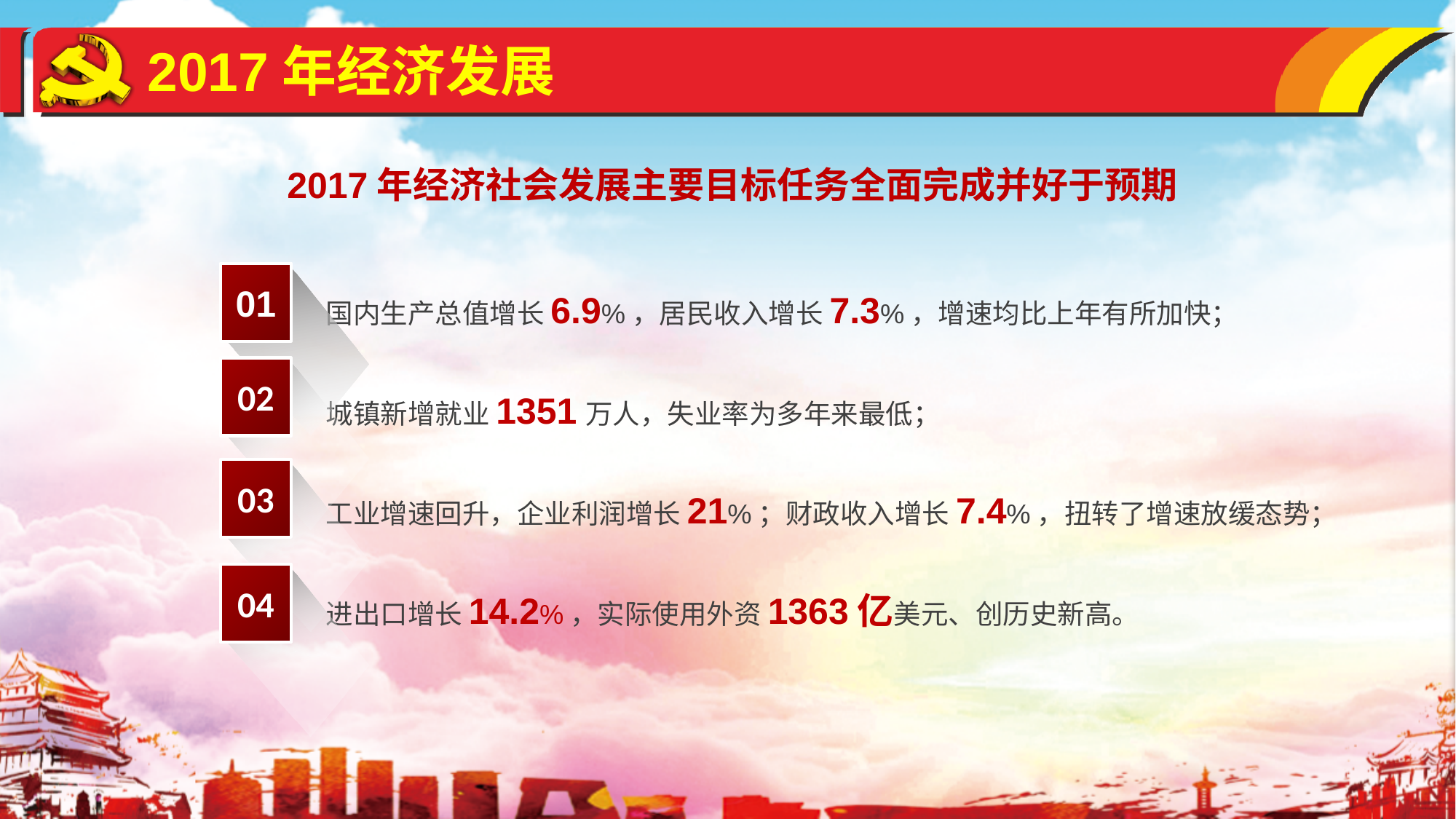

2017年经济发展
2017年经济社会发展主要目标任务全面完成并好于预期
国内生产总值增长6.9%，居民收入增长7.3%，增速均比上年有所加快；
城镇新增就业1351万人，失业率为多年来最低；
工业增速回升，企业利润增长21%；财政收入增长7.4%，扭转了增速放缓态势；
进出口增长14.2%，实际使用外资1363亿美元、创历史新高。
01

02

03

04